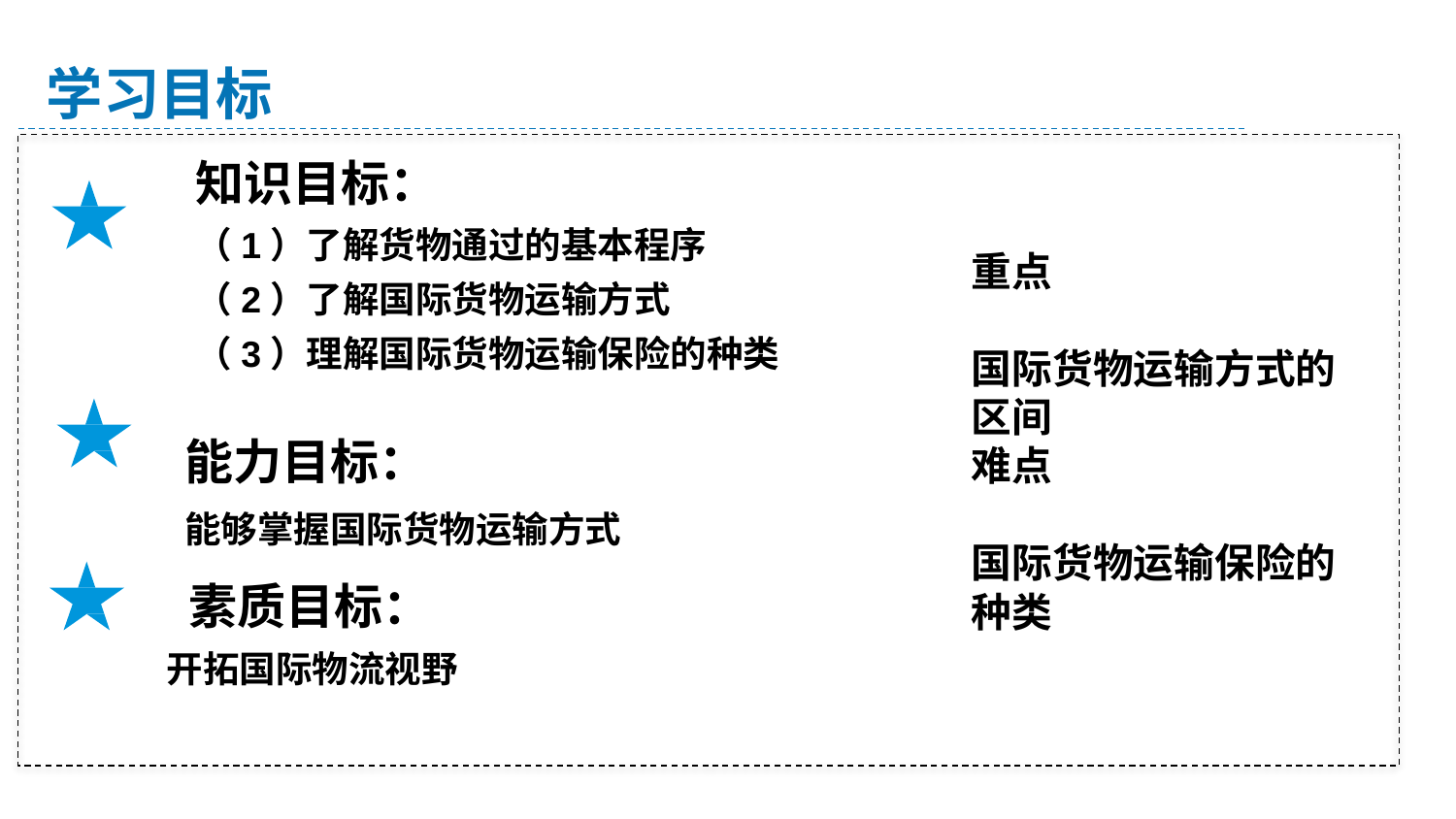

学习目标

知识目标：
（1）了解货物通过的基本程序
（2）了解国际货物运输方式
（3）理解国际货物运输保险的种类

重点

国际货物运输方式的区间
难点

国际货物运输保险的种类

能力目标：
能够掌握国际货物运输方式
素质目标：
            开拓国际物流视野